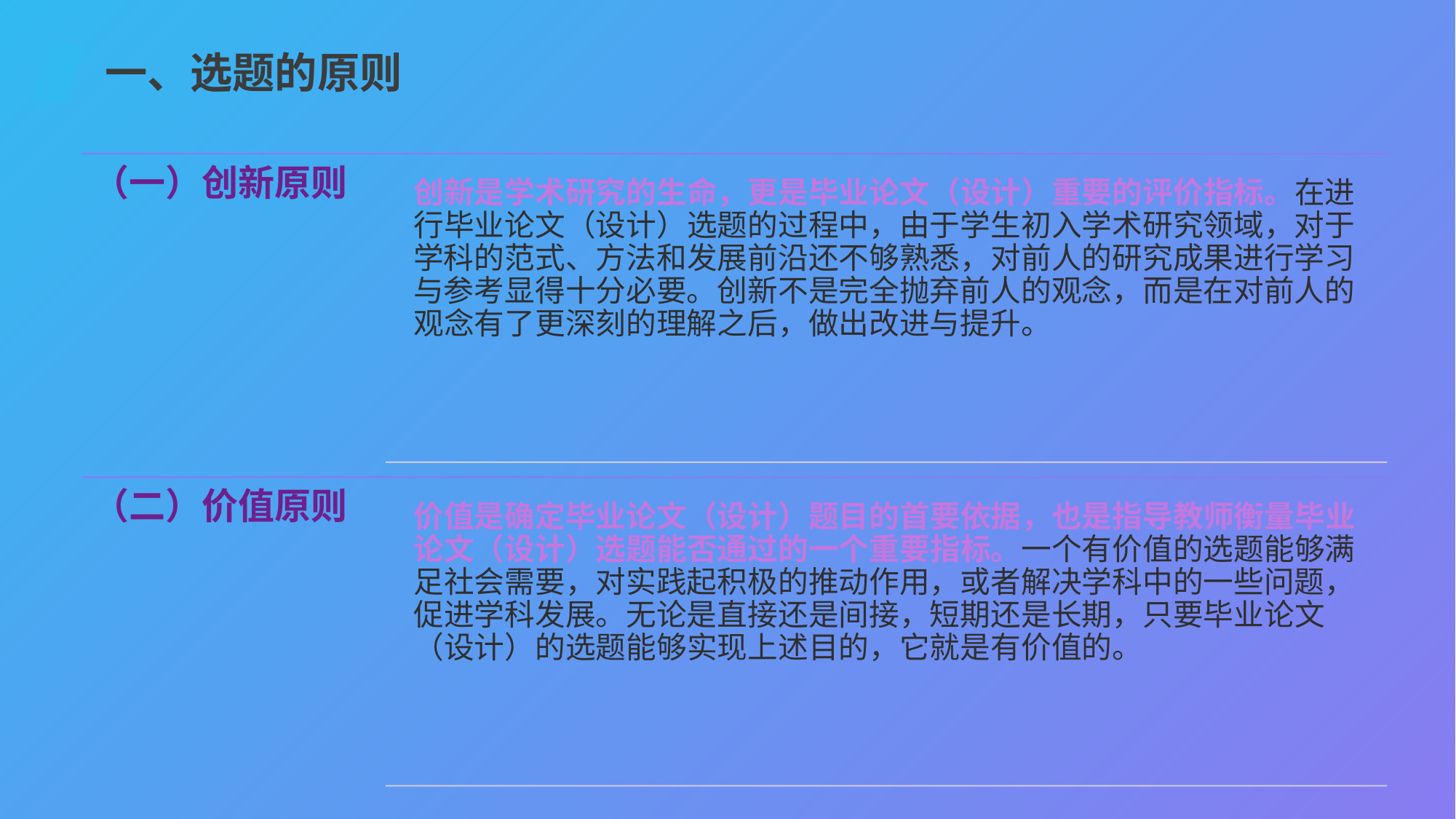

一、选题的原则
（一）创新原则
创新是学术研究的生命，更是毕业论文（设计）重要的评价指标。在进行毕业论文（设计）选题的过程中，由于学生初入学术研究领域，对于学科的范式、方法和发展前沿还不够熟悉，对前人的研究成果进行学习与参考显得十分必要。创新不是完全抛弃前人的观念，而是在对前人的观念有了更深刻的理解之后，做出改进与提升。
（二）价值原则
价值是确定毕业论文（设计）题目的首要依据，也是指导教师衡量毕业论文（设计）选题能否通过的一个重要指标。一个有价值的选题能够满足社会需要，对实践起积极的推动作用，或者解决学科中的一些问题，促进学科发展。无论是直接还是间接，短期还是长期，只要毕业论文（设计）的选题能够实现上述目的，它就是有价值的。